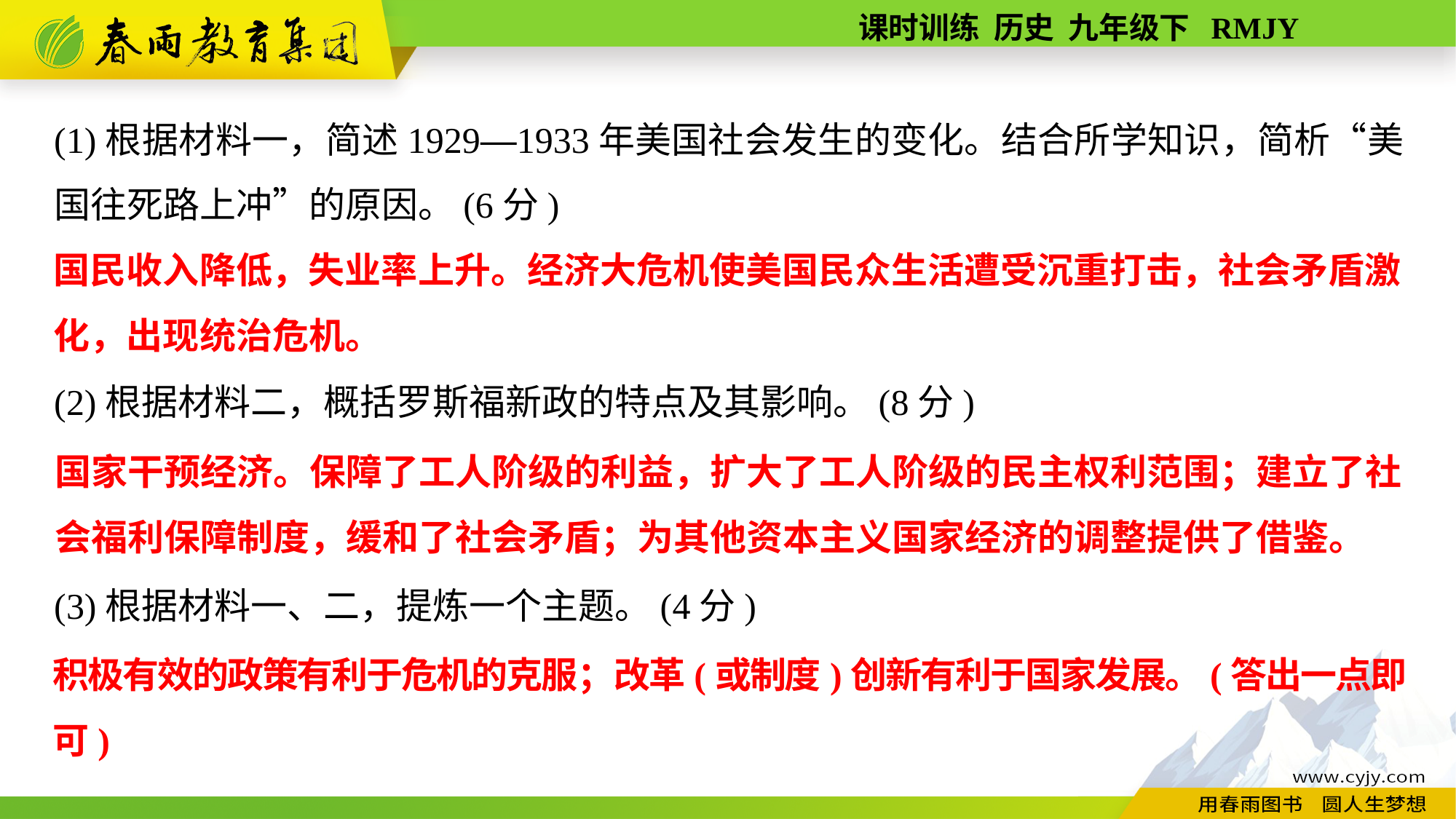

(1)根据材料一，简述1929—1933年美国社会发生的变化。结合所学知识，简析“美国往死路上冲”的原因。(6分)

(2)根据材料二，概括罗斯福新政的特点及其影响。(8分)
国民收入降低，失业率上升。经济大危机使美国民众生活遭受沉重打击，社会矛盾激化，出现统治危机。
国家干预经济。保障了工人阶级的利益，扩大了工人阶级的民主权利范围；建立了社会福利保障制度，缓和了社会矛盾；为其他资本主义国家经济的调整提供了借鉴。
(3)根据材料一、二，提炼一个主题。(4分)
积极有效的政策有利于危机的克服；改革(或制度)创新有利于国家发展。(答出一点即可)